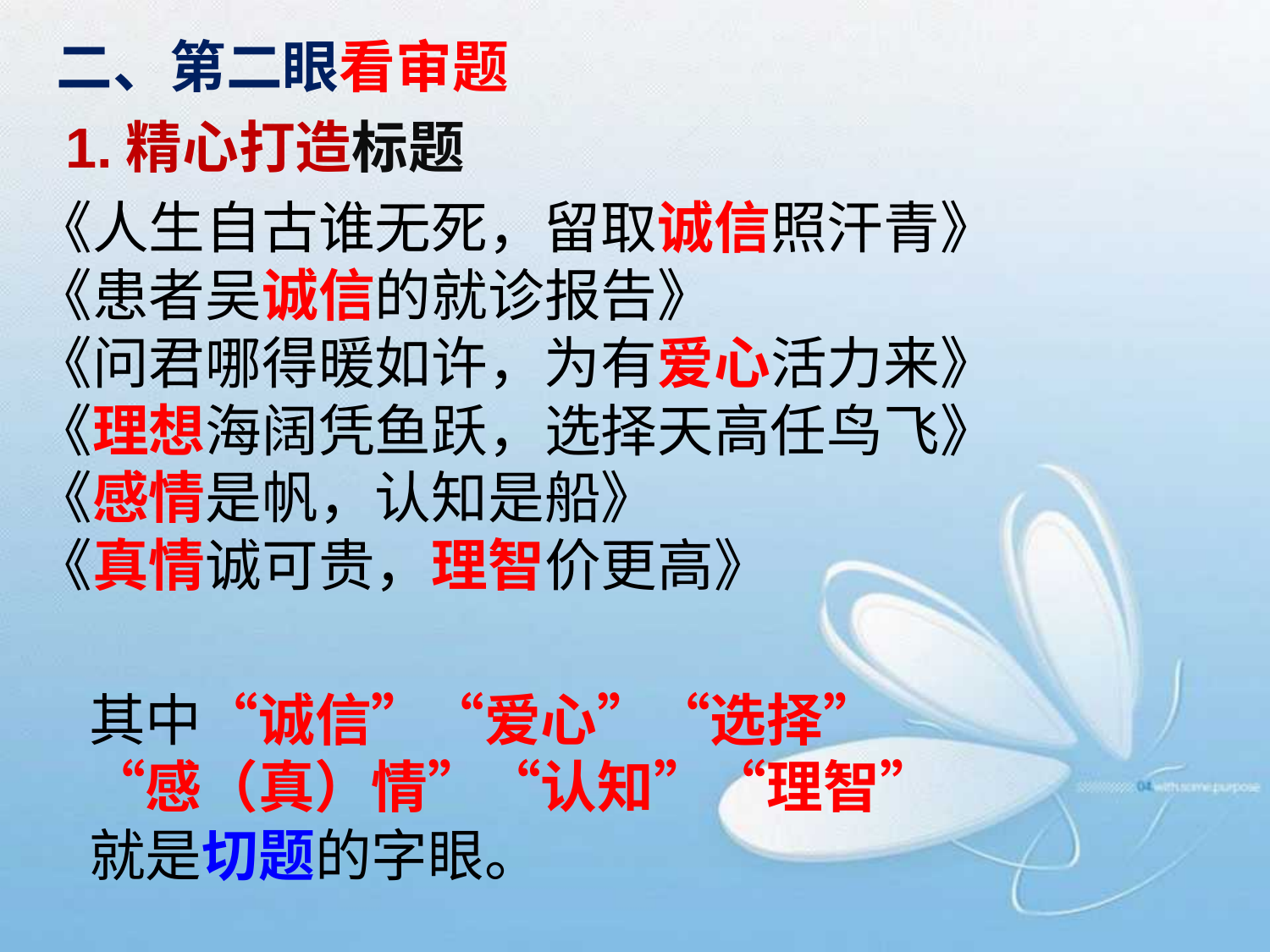

二、第二眼看审题
1.精心打造标题
《人生自古谁无死，留取诚信照汗青》
《患者吴诚信的就诊报告》
《问君哪得暖如许，为有爱心活力来》
《理想海阔凭鱼跃，选择天高任鸟飞》
《感情是帆，认知是船》
《真情诚可贵，理智价更高》
其中“诚信”“爱心”“选择”“感（真）情”“认知”“理智”就是切题的字眼。